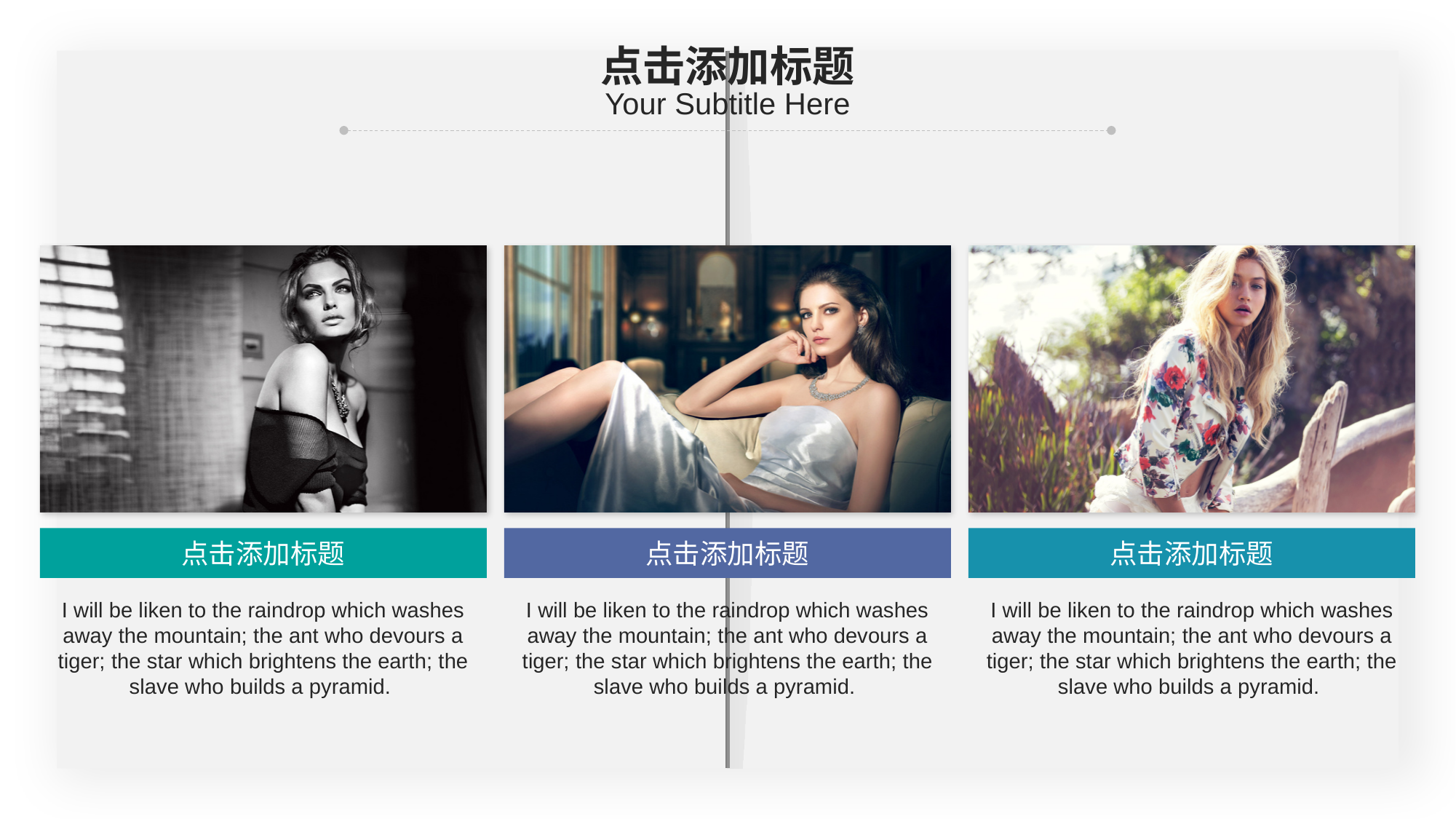

0,161,156
点击添加标题
Your Subtitle Here

点击添加标题
点击添加标题
点击添加标题
I will be liken to the raindrop which washes away the mountain; the ant who devours a tiger; the star which brightens the earth; the slave who builds a pyramid.
I will be liken to the raindrop which washes away the mountain; the ant who devours a tiger; the star which brightens the earth; the slave who builds a pyramid.
I will be liken to the raindrop which washes away the mountain; the ant who devours a tiger; the star which brightens the earth; the slave who builds a pyramid.